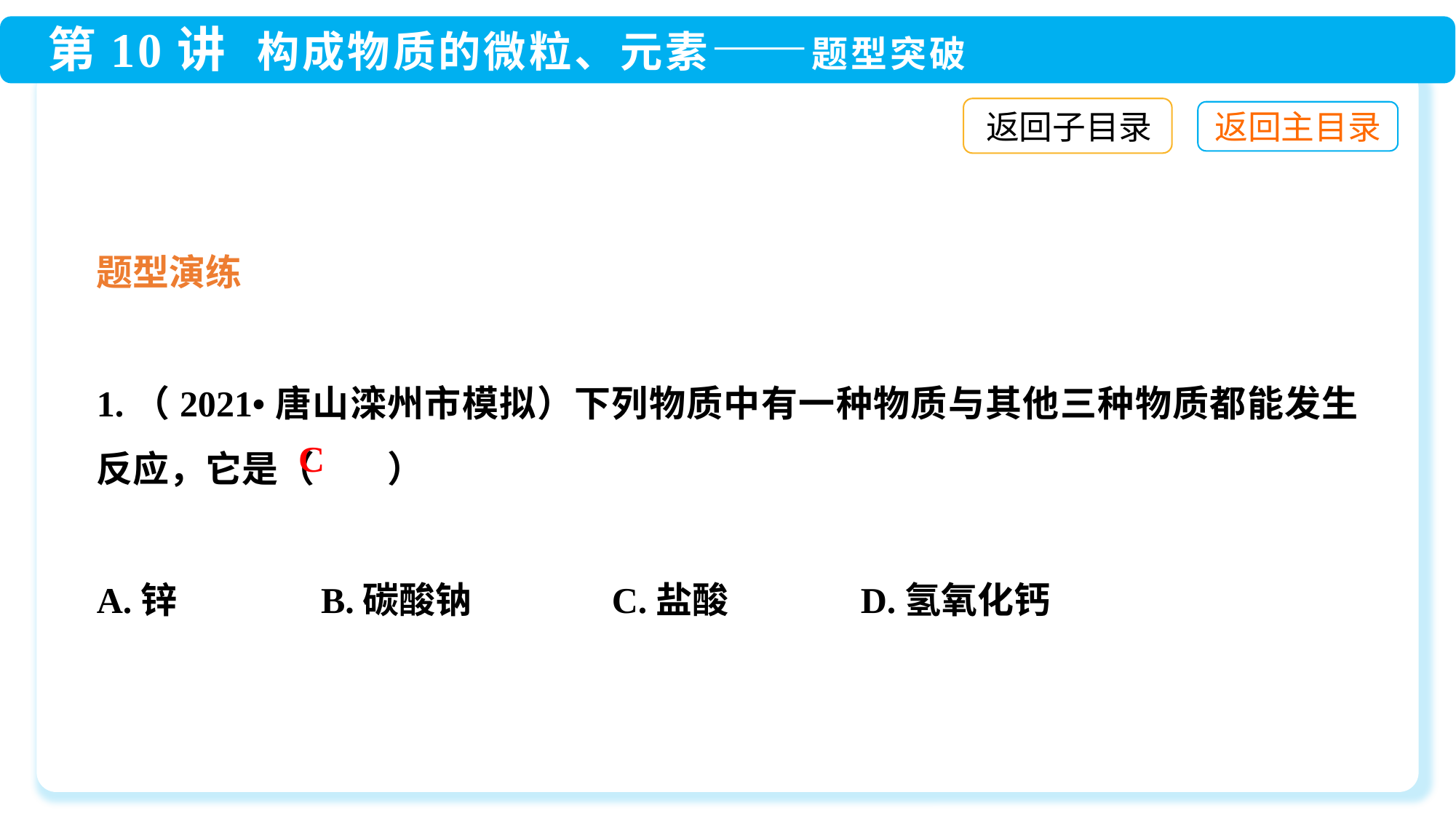

返回子目录
题型演练

1.（2021•唐山滦州市模拟）下列物质中有一种物质与其他三种物质都能发生反应，它是（　　）

A.锌	             B.碳酸钠                C.盐酸           	D.氢氧化钙
C